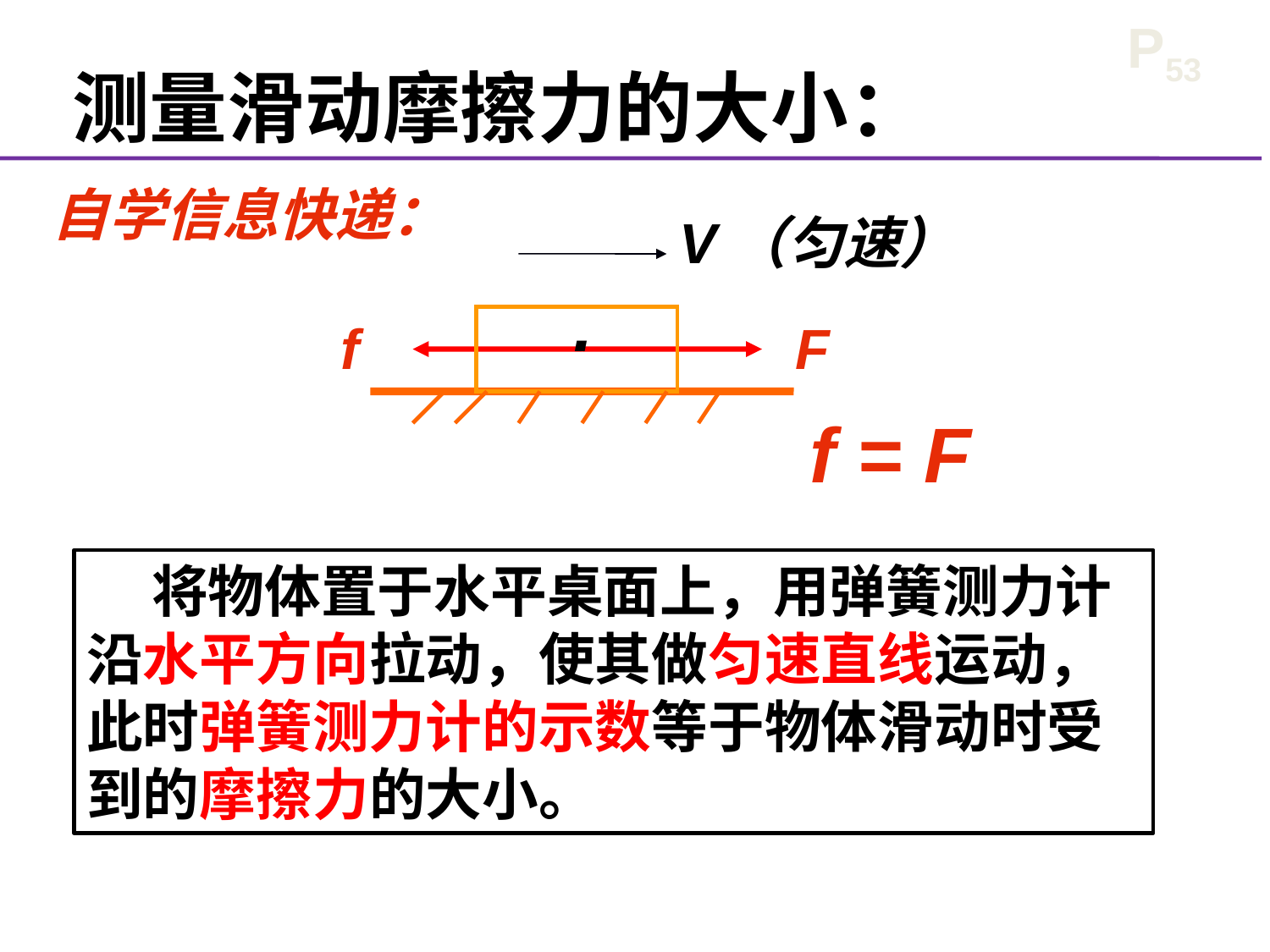

P53
测量滑动摩擦力的大小：

自学信息快递：
V（匀速）

.

f

F

f = F
    将物体置于水平桌面上，用弹簧测力计沿水平方向拉动，使其做匀速直线运动，此时弹簧测力计的示数等于物体滑动时受到的摩擦力的大小。